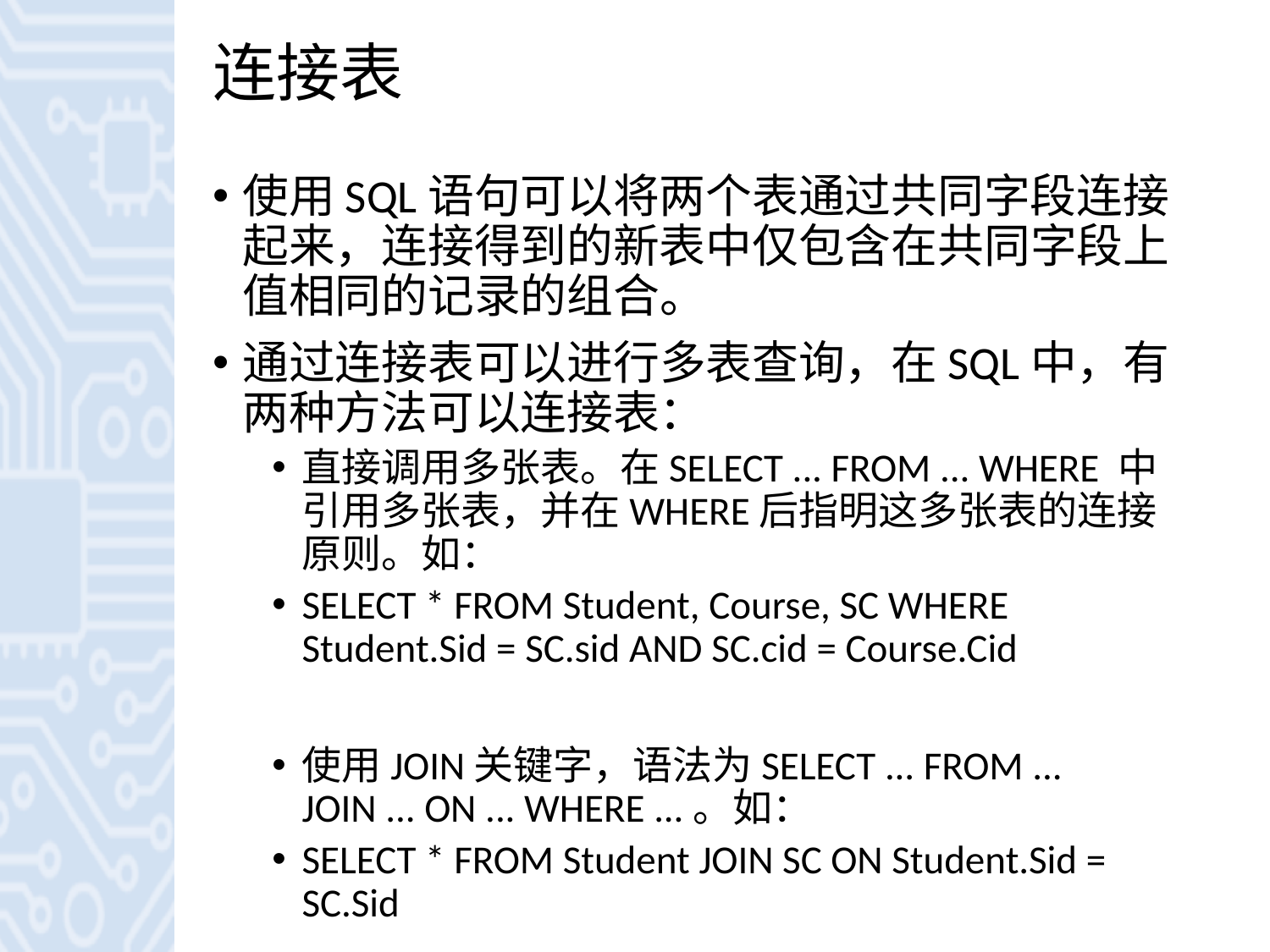

# 连接表
使用SQL语句可以将两个表通过共同字段连接起来，连接得到的新表中仅包含在共同字段上值相同的记录的组合。
通过连接表可以进行多表查询，在SQL中，有两种方法可以连接表：
直接调用多张表。在SELECT ... FROM ... WHERE 中引用多张表，并在WHERE后指明这多张表的连接原则。如：
SELECT * FROM Student, Course, SC WHERE Student.Sid = SC.sid AND SC.cid = Course.Cid

使用JOIN关键字，语法为SELECT ... FROM ... JOIN ... ON ... WHERE ...。如：
SELECT * FROM Student JOIN SC ON Student.Sid = SC.Sid